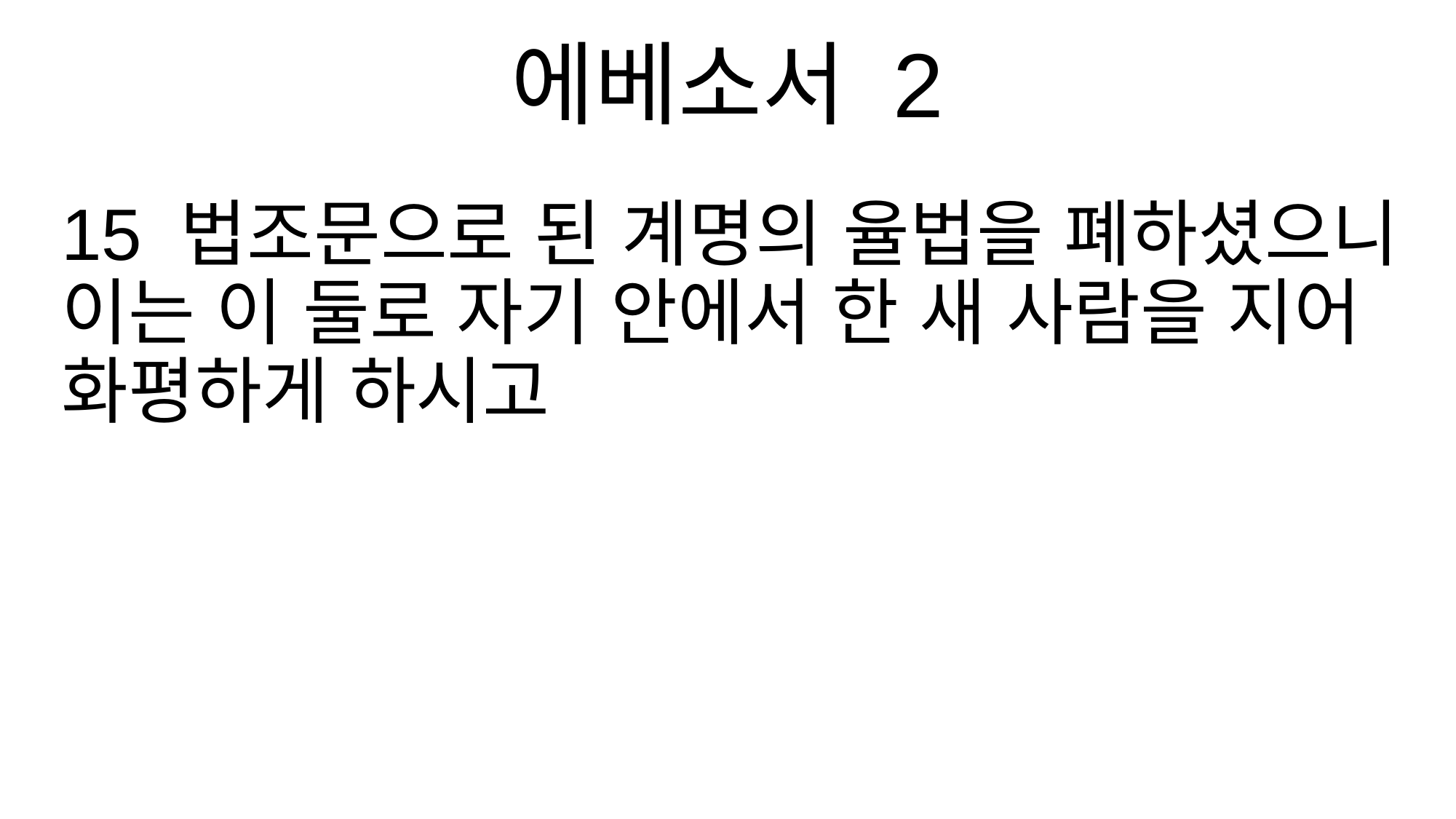

에베소서 2
15 법조문으로 된 계명의 율법을 폐하셨으니 이는 이 둘로 자기 안에서 한 새 사람을 지어 화평하게 하시고